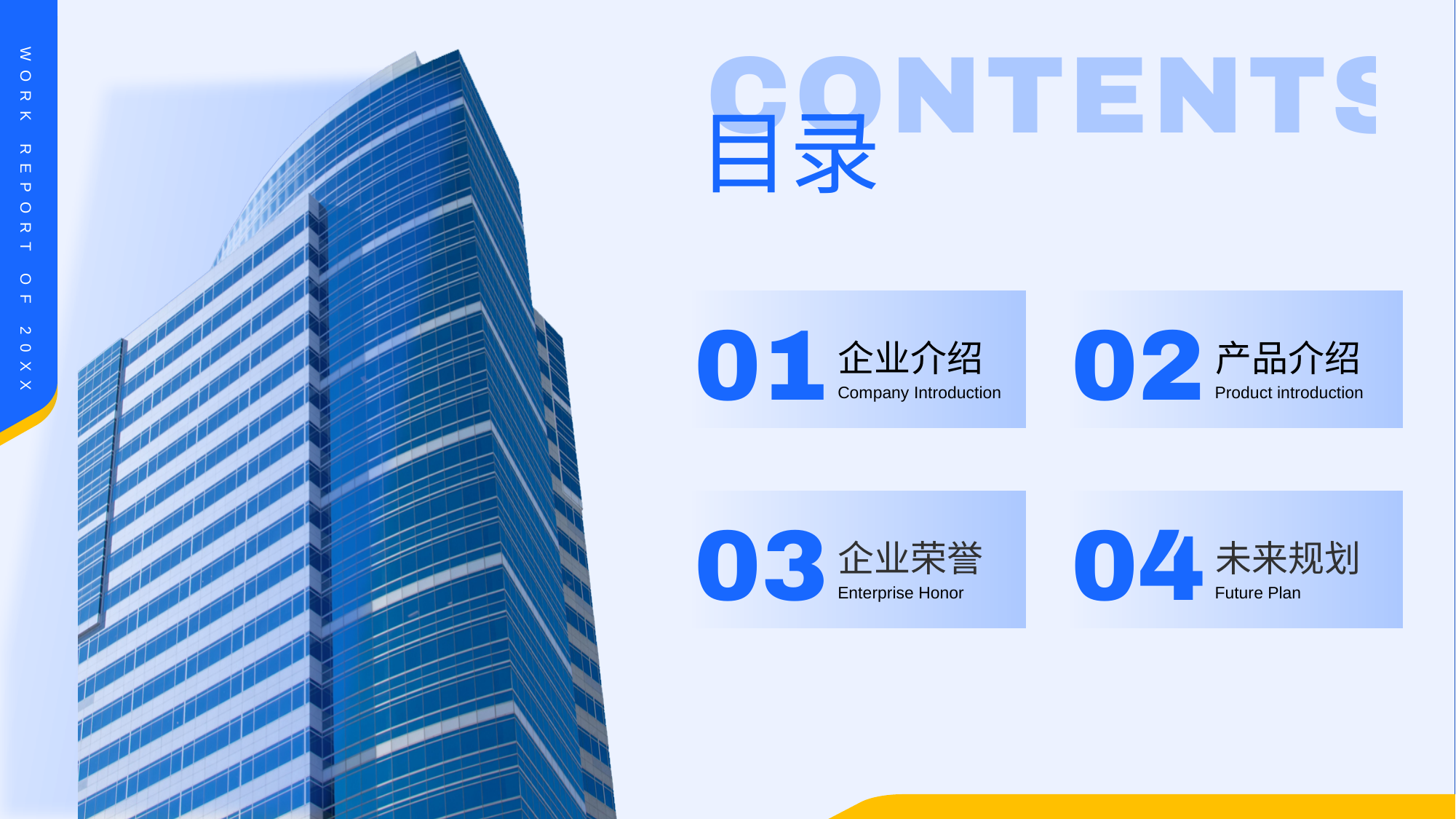

01
企业介绍
Company Introduction

02
产品介绍
Product introduction

03
企业荣誉
Enterprise Honor

04
未来规划
Future Plan